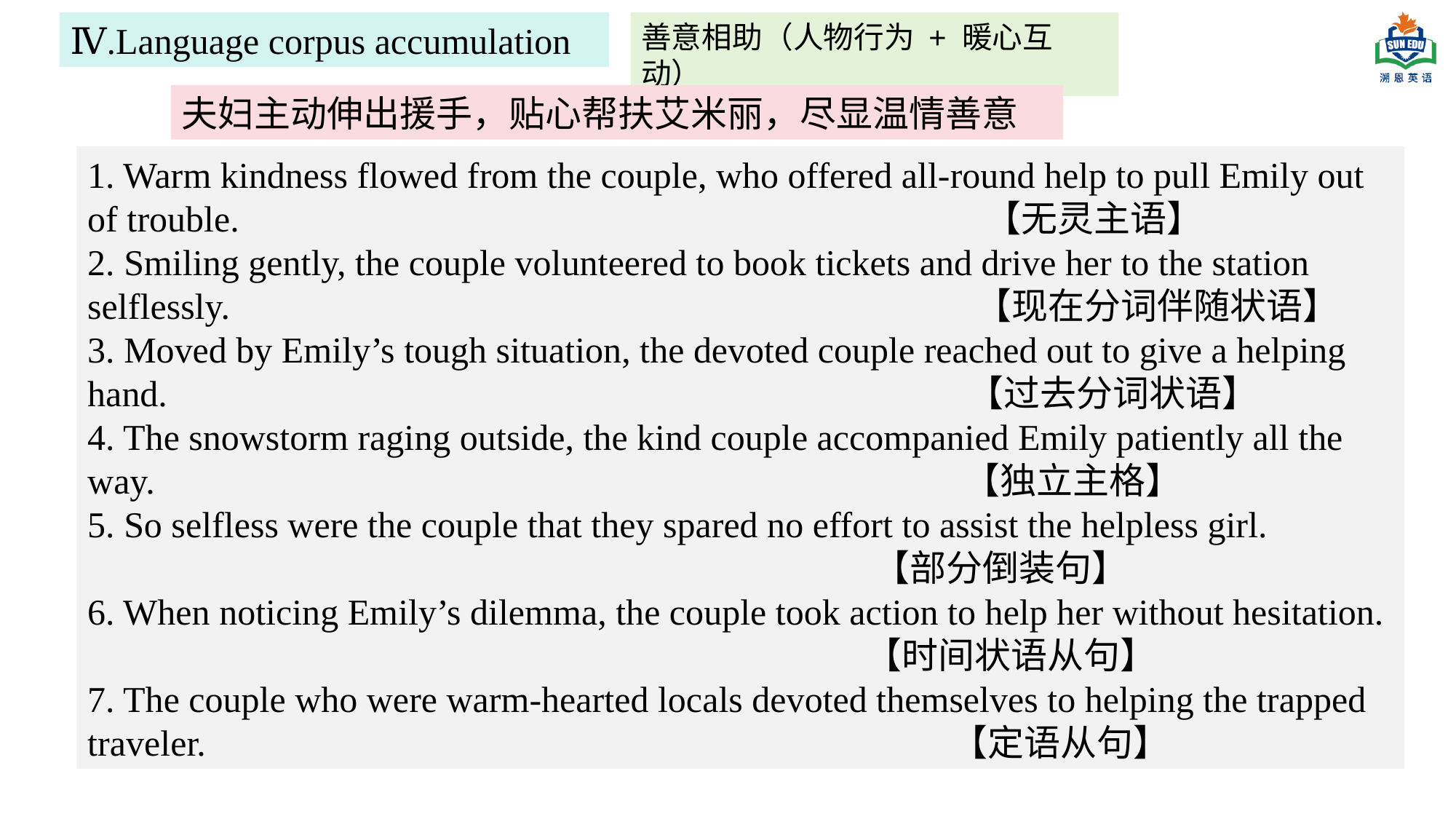

Ⅳ.Language corpus accumulation
善意相助（人物行为 + 暖心互动）
夫妇主动伸出援手，贴心帮扶艾米丽，尽显温情善意
1. Warm kindness flowed from the couple, who offered all-round help to pull Emily out of trouble.                                                                                 【无灵主语】
2. Smiling gently, the couple volunteered to book tickets and drive her to the station selflessly.                                                                                 【现在分词伴随状语】
3. Moved by Emily’s tough situation, the devoted couple reached out to give a helping hand.                                                                                       【过去分词状语】
4. The snowstorm raging outside, the kind couple accompanied Emily patiently all the way.                                                                                        【独立主格】
5. So selfless were the couple that they spared no effort to assist the helpless girl.
                                                                                               【部分倒装句】
6. When noticing Emily’s dilemma, the couple took action to help her without hesitation.
                                                                                              【时间状语从句】
7. The couple who were warm-hearted locals devoted themselves to helping the trapped traveler.                                                                                 【定语从句】